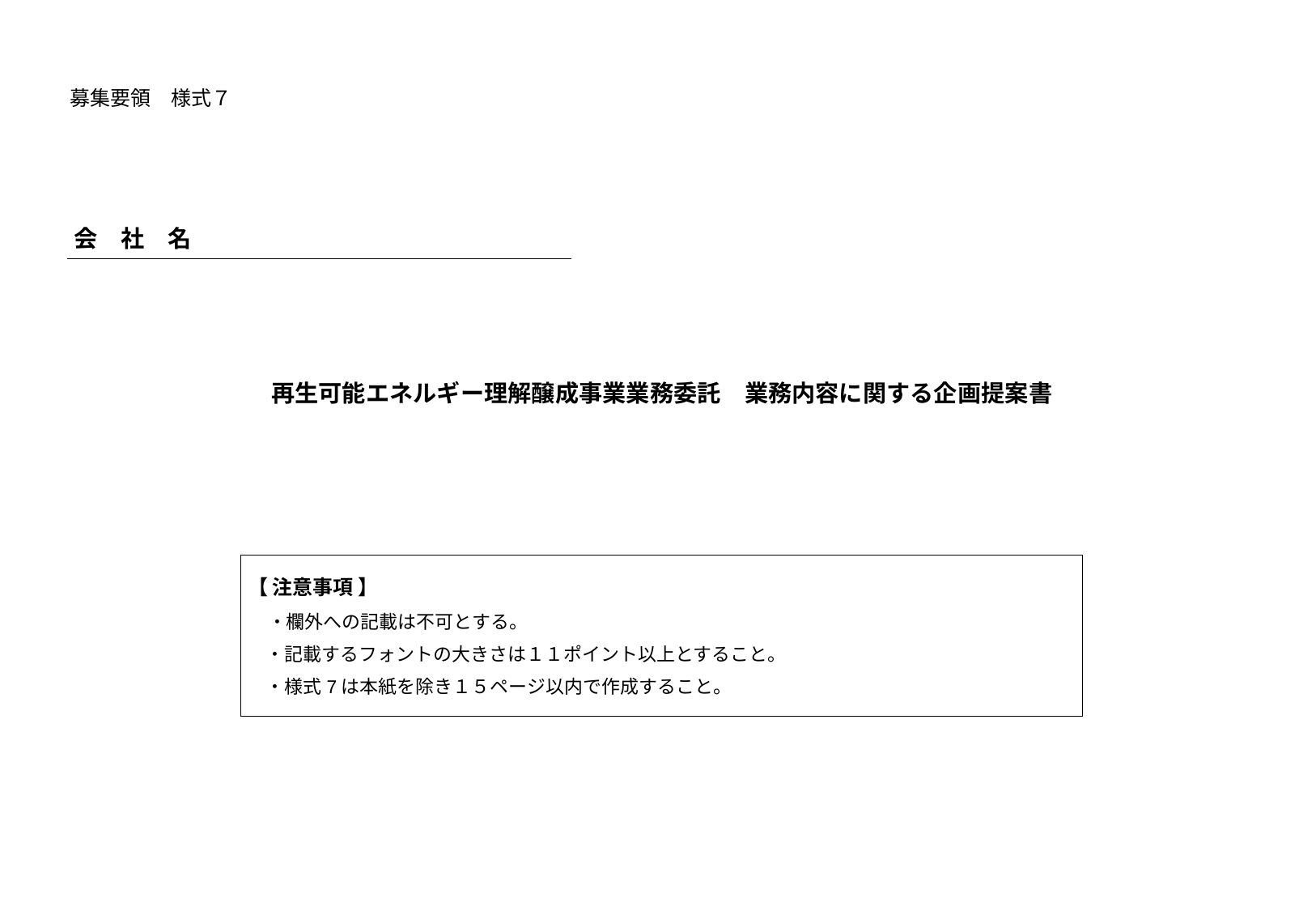

募集要領　様式７
会　社　名
再生可能エネルギー理解醸成事業業務委託　業務内容に関する企画提案書
【 注意事項 】
　・欄外への記載は不可とする。
　・記載するフォントの大きさは１１ポイント以上とすること。
　・様式7は本紙を除き１５ページ以内で作成すること。